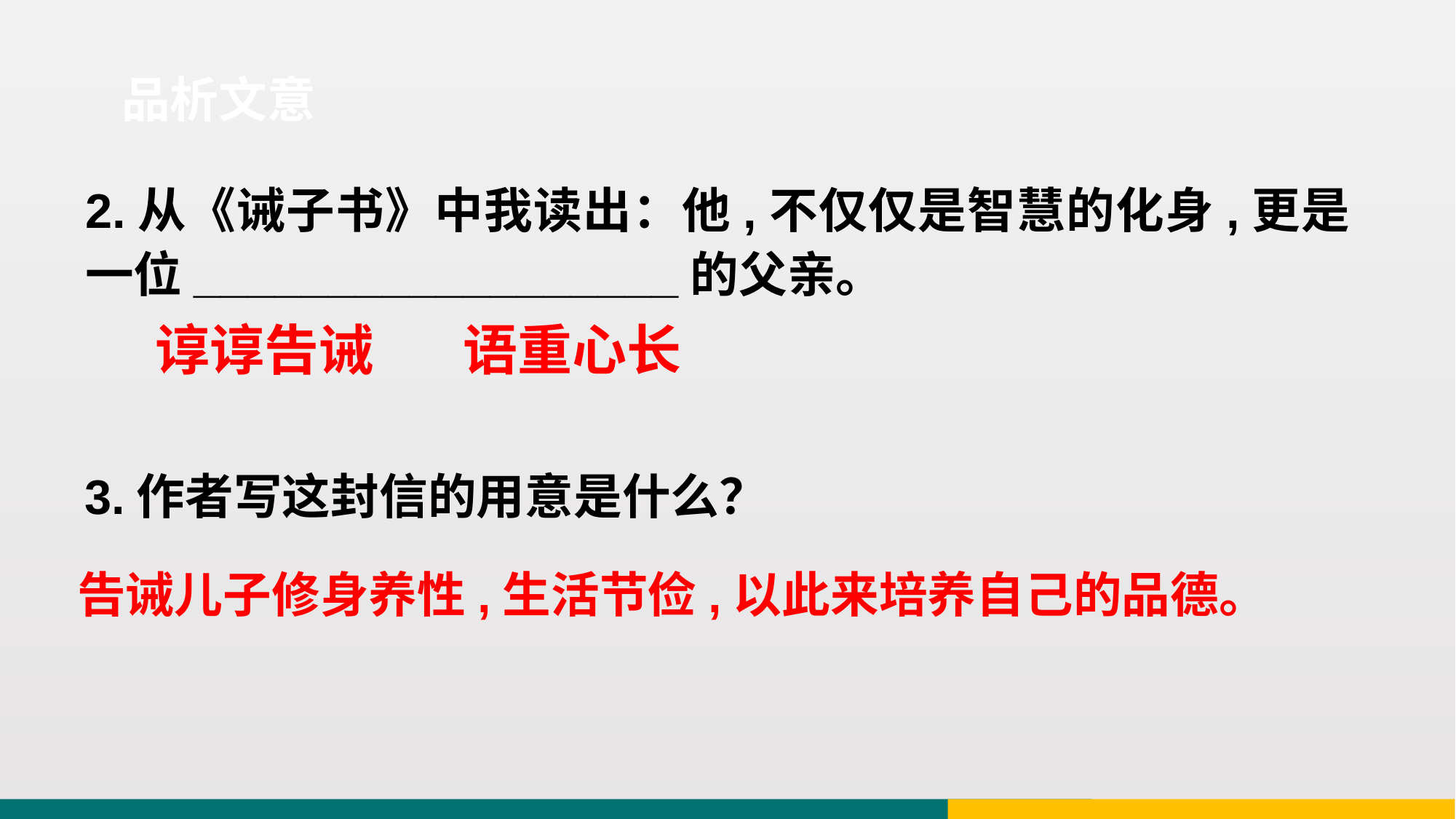

品析文意
2.从《诫子书》中我读出：他,不仅仅是智慧的化身,更是一位__________________的父亲。
谆谆告诫
语重心长
3.作者写这封信的用意是什么？
告诫儿子修身养性,生活节俭,以此来培养自己的品德。